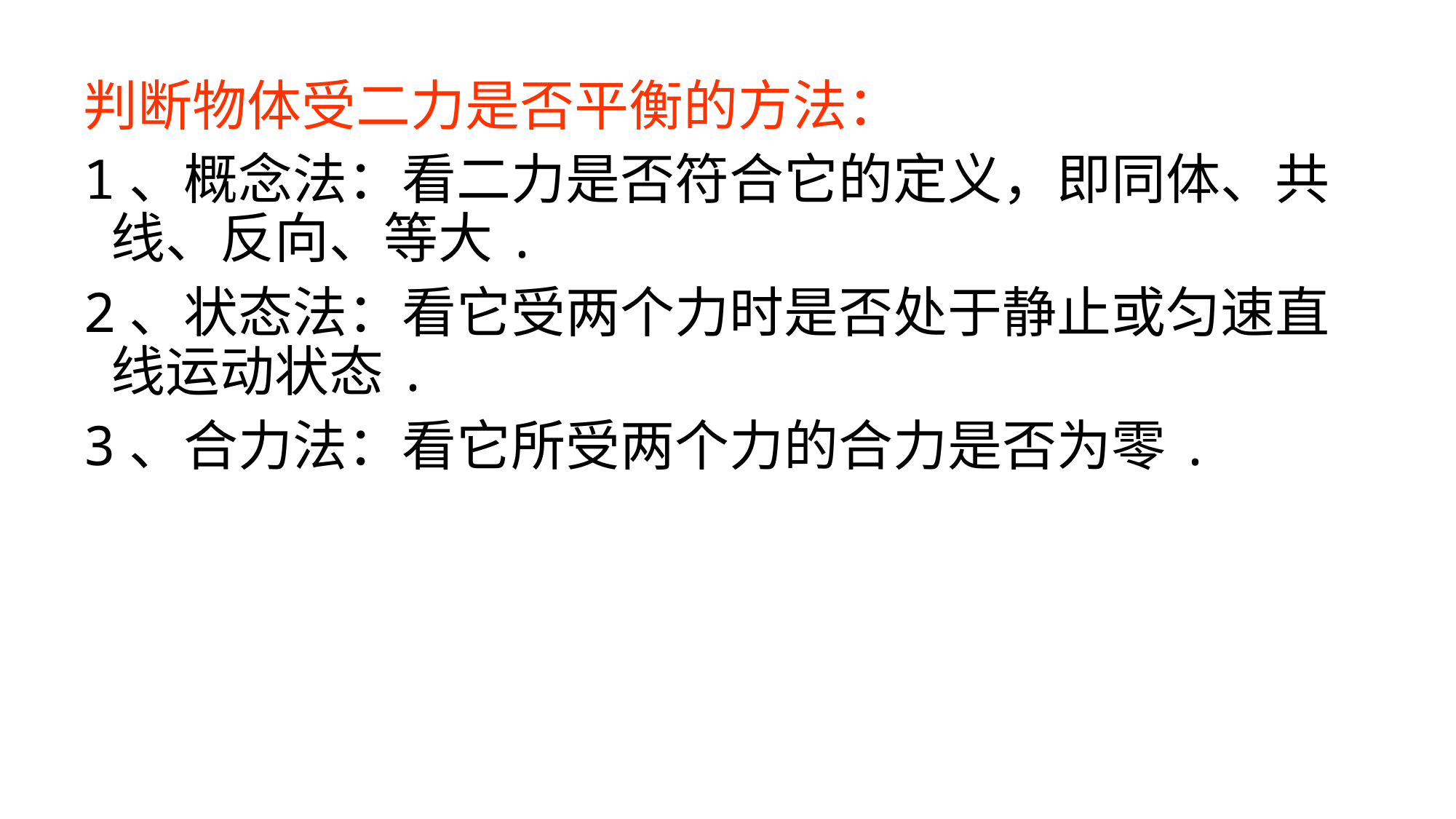

判断物体受二力是否平衡的方法：
1、概念法：看二力是否符合它的定义，即同体、共线、反向、等大.
2、状态法：看它受两个力时是否处于静止或匀速直线运动状态.
3、合力法：看它所受两个力的合力是否为零.